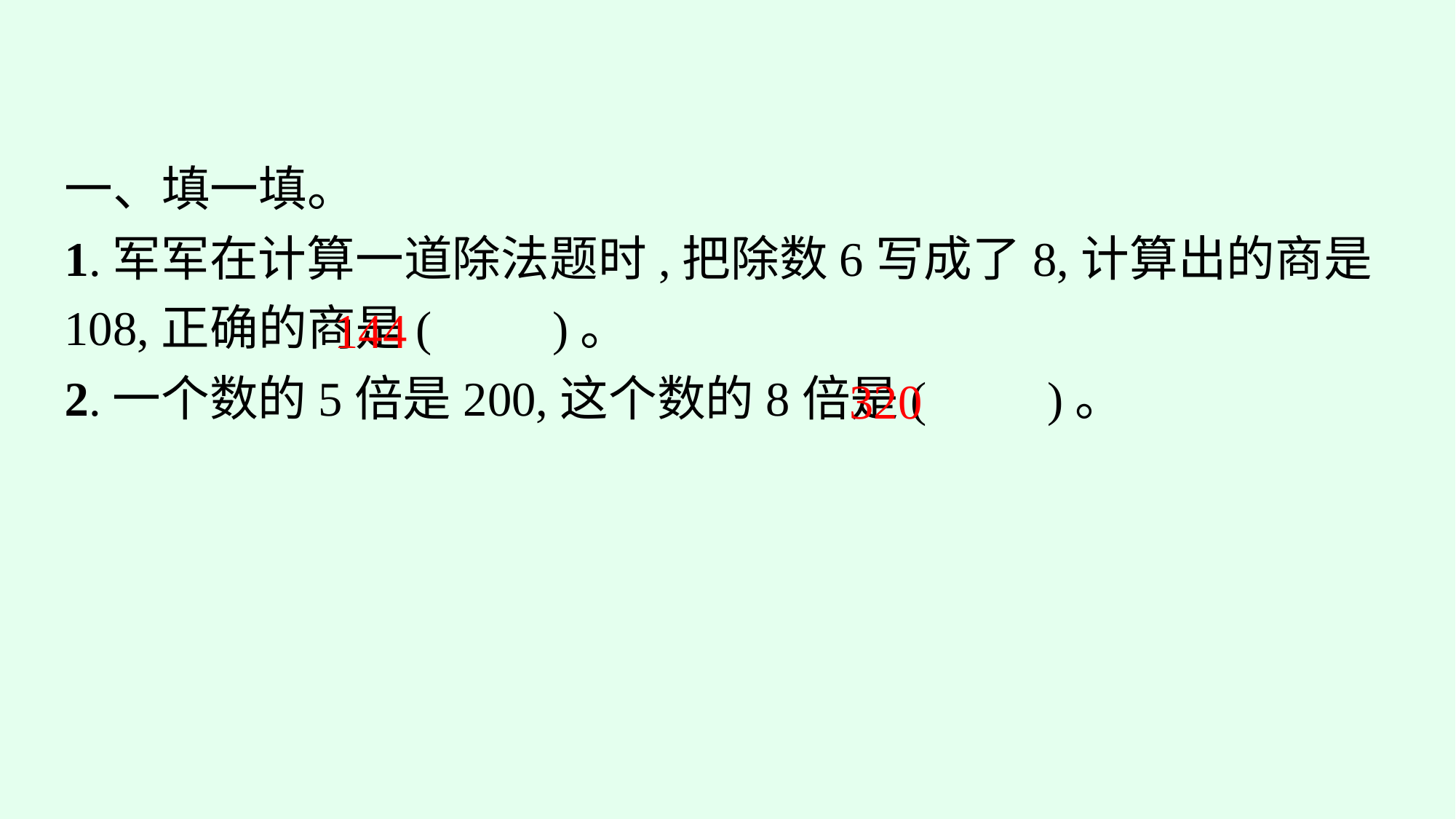

一、填一填。
1.军军在计算一道除法题时,把除数6写成了8,计算出的商是108,正确的商是(　　)。
2.一个数的5倍是200,这个数的8倍是(　　)。
144
320